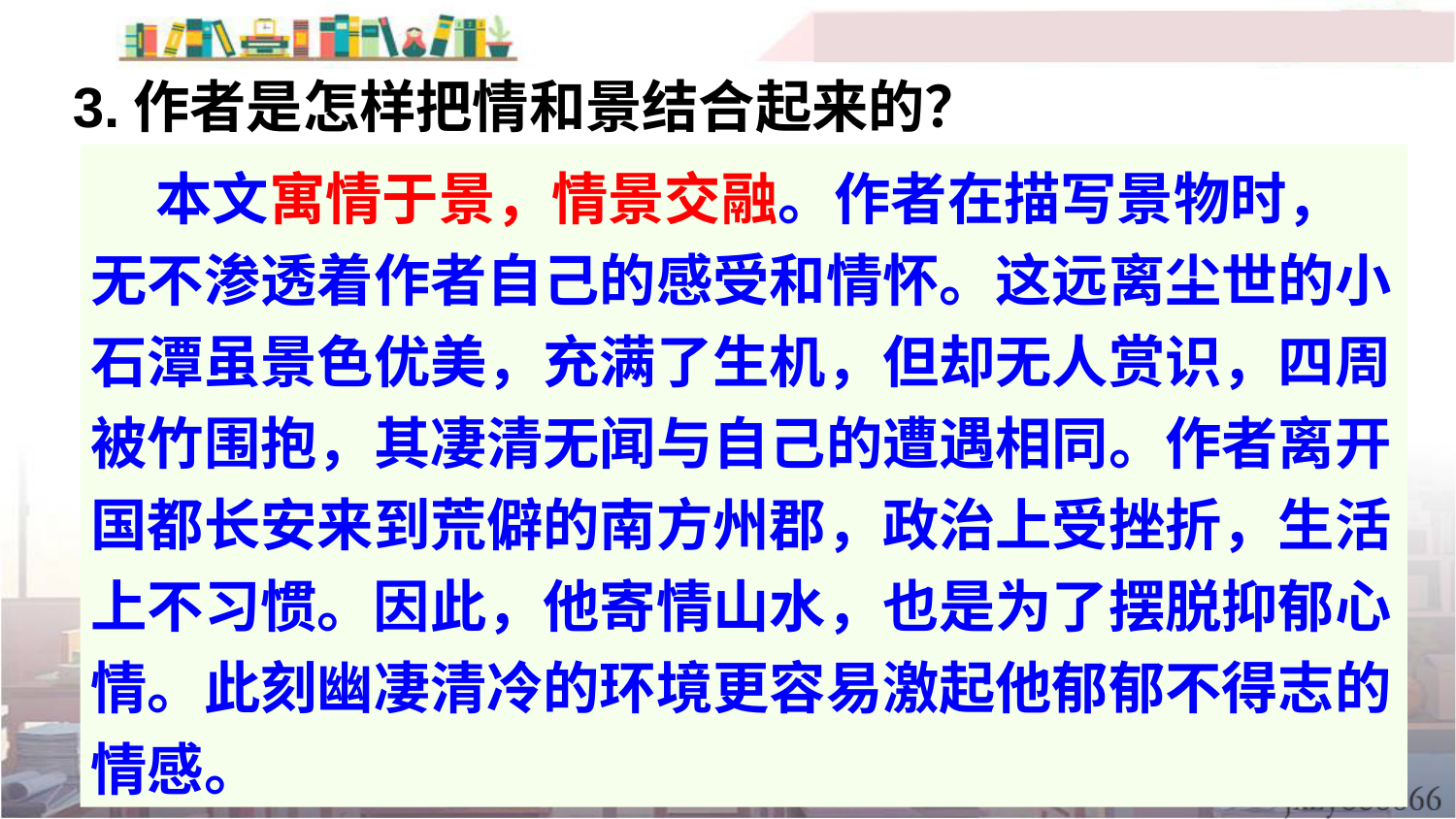

3.作者是怎样把情和景结合起来的？
    本文寓情于景，情景交融。作者在描写景物时，无不渗透着作者自己的感受和情怀。这远离尘世的小石潭虽景色优美，充满了生机，但却无人赏识，四周被竹围抱，其凄清无闻与自己的遭遇相同。作者离开国都长安来到荒僻的南方州郡，政治上受挫折，生活上不习惯。因此，他寄情山水，也是为了摆脱抑郁心情。此刻幽凄清冷的环境更容易激起他郁郁不得志的情感。